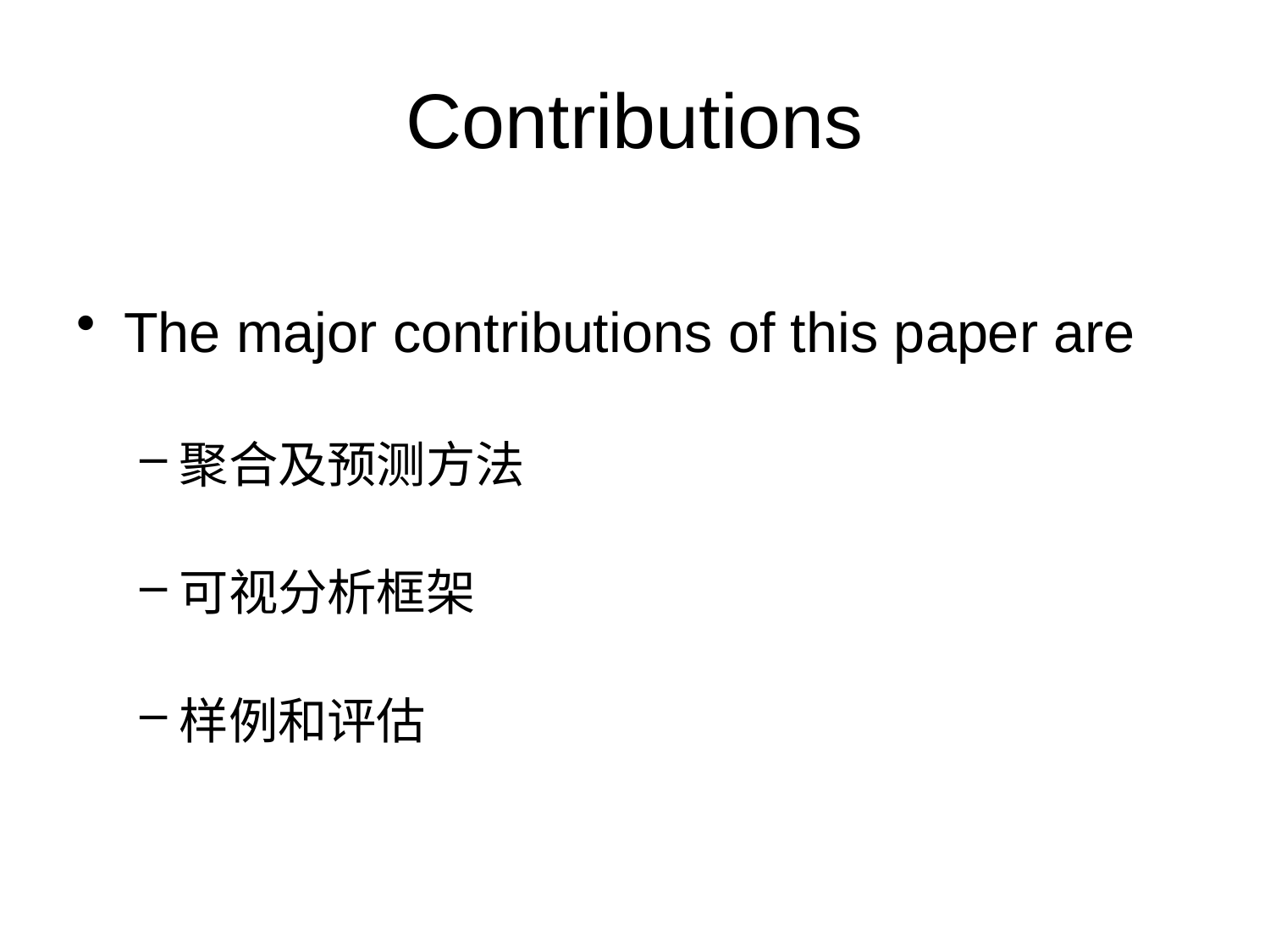

# Contributions
The major contributions of this paper are
聚合及预测方法
可视分析框架
样例和评估